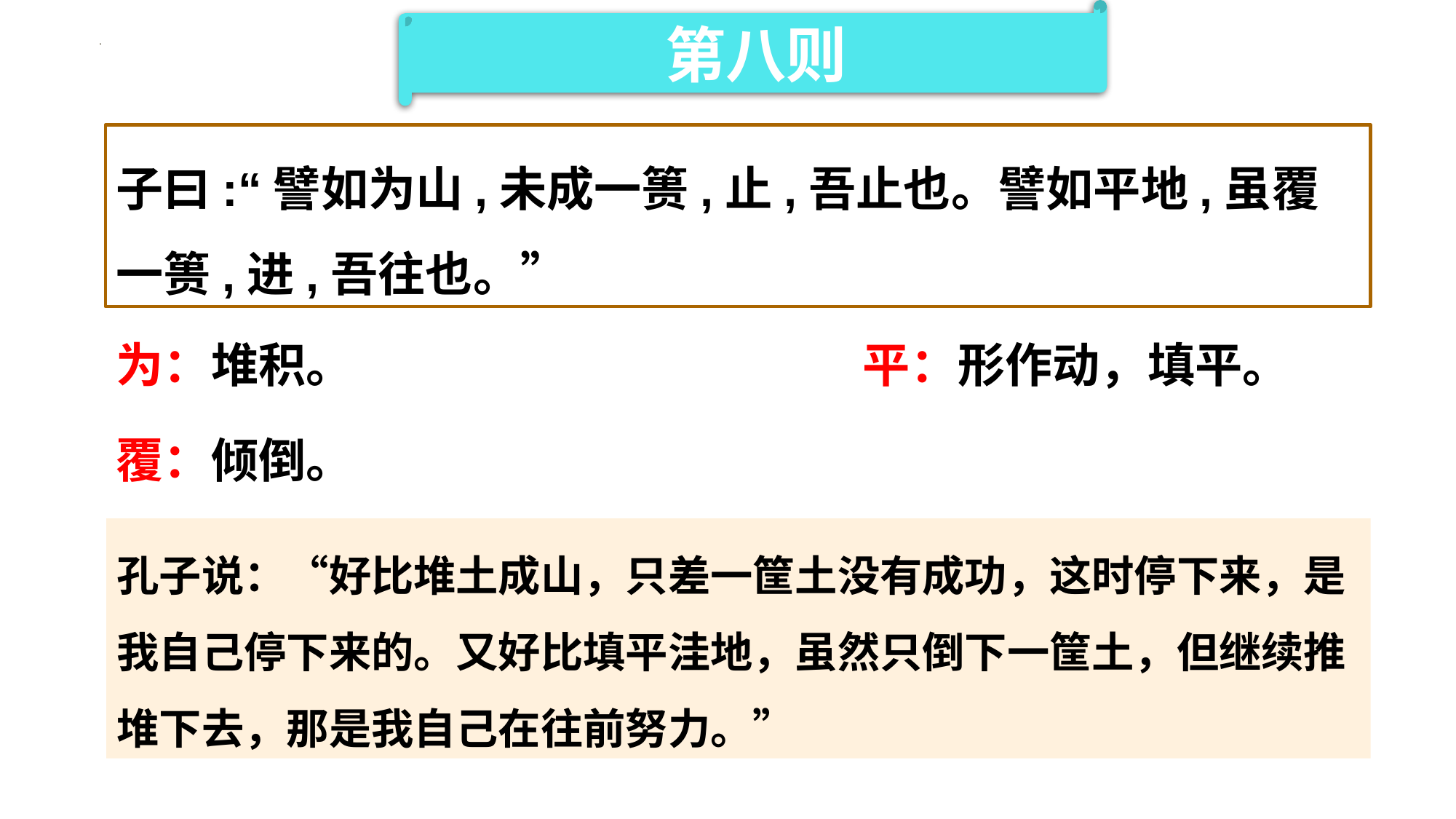

第八则
子曰:“譬如为山,未成一篑,止,吾止也。譬如平地,虽覆一篑,进,吾往也。”
为：堆积。
平：形作动，填平。
覆：倾倒。
孔子说：“好比堆土成山，只差一筐土没有成功，这时停下来，是我自己停下来的。又好比填平洼地，虽然只倒下一筐土，但继续推堆下去，那是我自己在往前努力。”